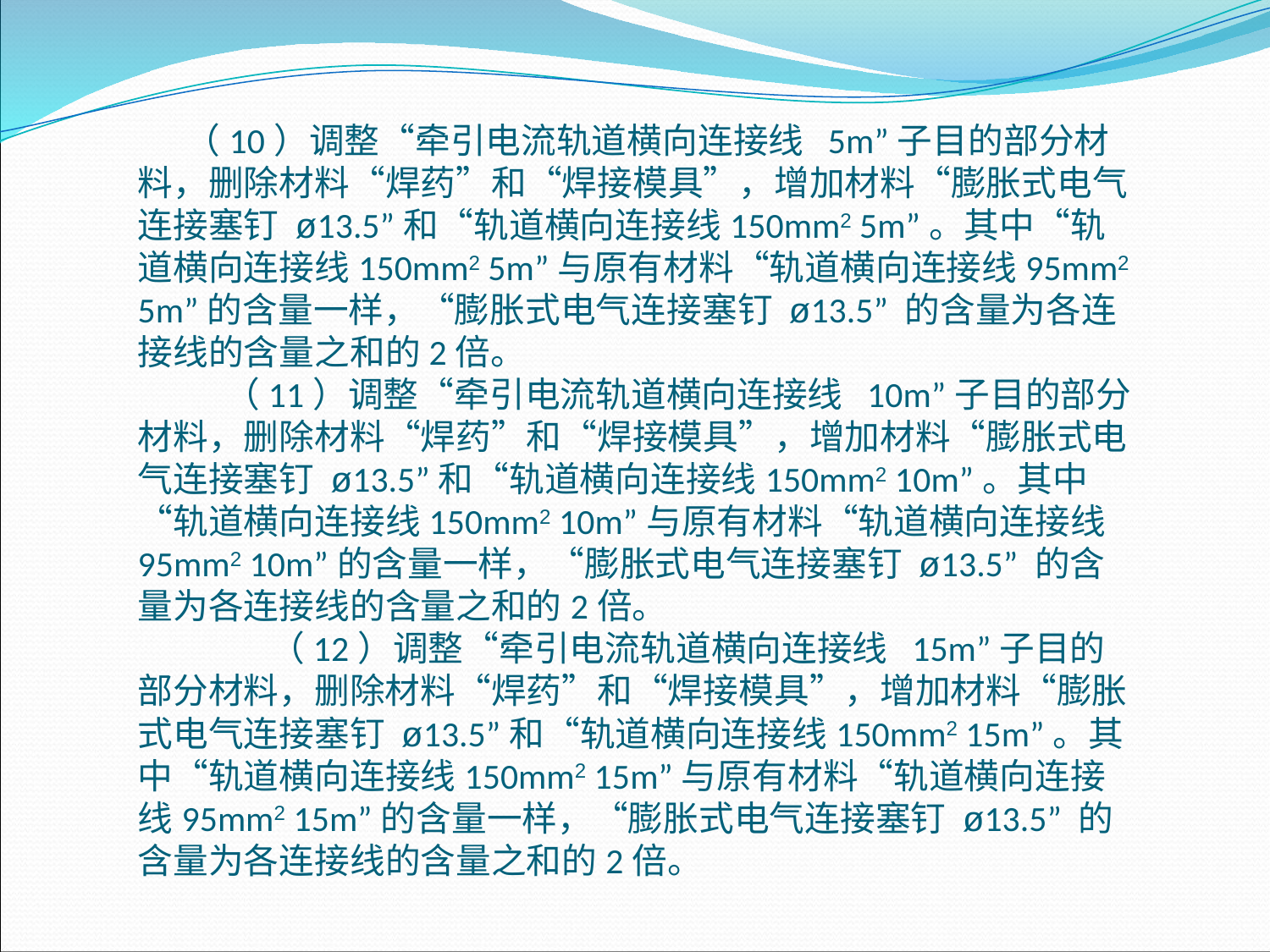

（10）调整“牵引电流轨道横向连接线  5m”子目的部分材料，删除材料“焊药”和“焊接模具”，增加材料“膨胀式电气连接塞钉 ø13.5”和“轨道横向连接线150mm2 5m”。其中“轨道横向连接线150mm2 5m”与原有材料“轨道横向连接线95mm2 5m”的含量一样，“膨胀式电气连接塞钉 ø13.5” 的含量为各连接线的含量之和的2倍。          （11）调整“牵引电流轨道横向连接线  10m”子目的部分材料，删除材料“焊药”和“焊接模具”，增加材料“膨胀式电气连接塞钉 ø13.5”和“轨道横向连接线150mm2 10m”。其中“轨道横向连接线150mm2 10m”与原有材料“轨道横向连接线95mm2 10m”的含量一样，“膨胀式电气连接塞钉 ø13.5” 的含量为各连接线的含量之和的2倍。           （12）调整“牵引电流轨道横向连接线  15m”子目的部分材料，删除材料“焊药”和“焊接模具”，增加材料“膨胀式电气连接塞钉 ø13.5”和“轨道横向连接线150mm2 15m”。其中“轨道横向连接线150mm2 15m”与原有材料“轨道横向连接线95mm2 15m”的含量一样，“膨胀式电气连接塞钉 ø13.5” 的含量为各连接线的含量之和的2倍。
20